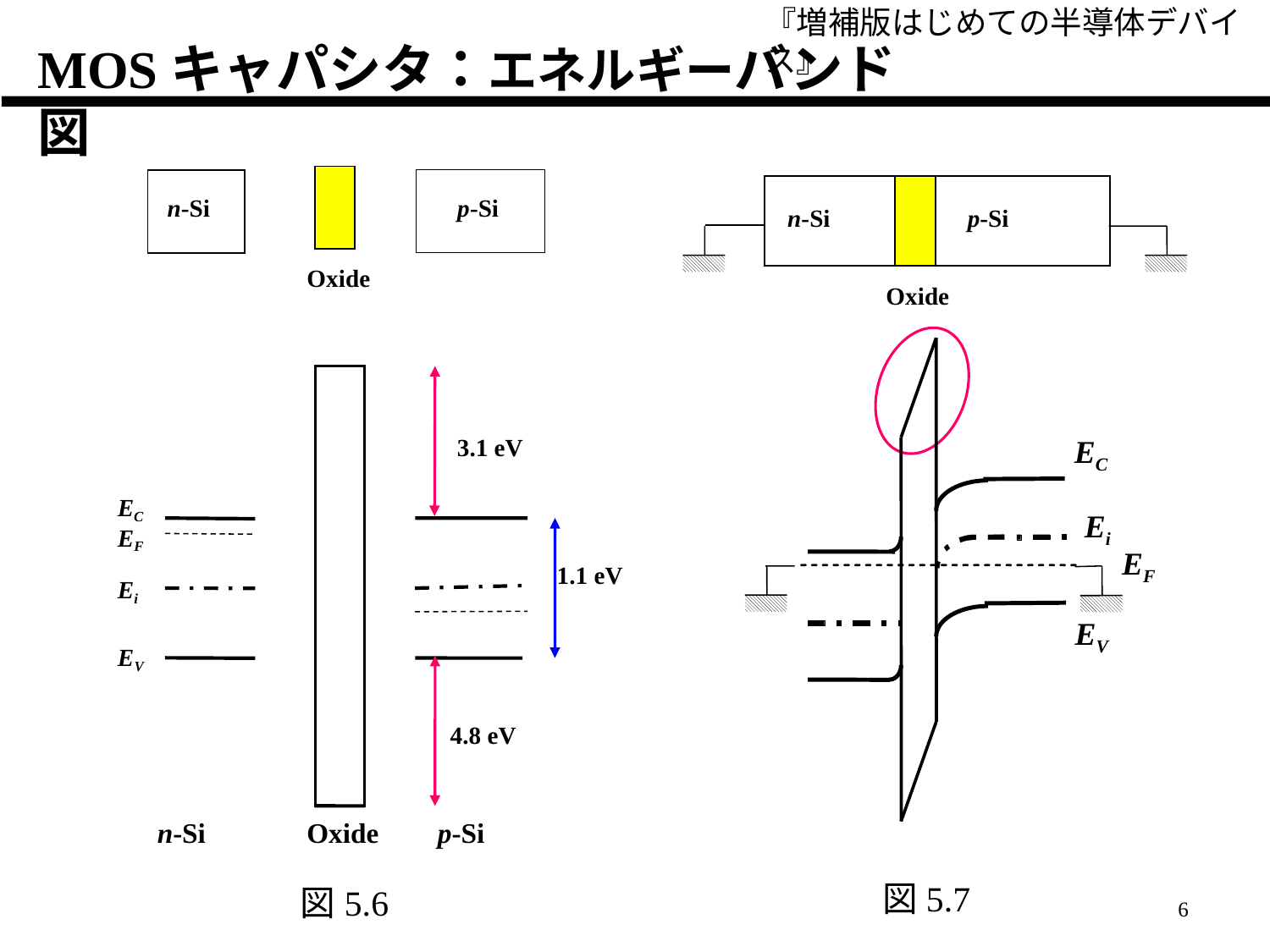

『増補版はじめての半導体デバイス』
MOSキャパシタ：エネルギーバンド図

p-Si
n-Si

Oxide
n-Si
p-Si
Oxide

EC

Ei

EF

EV

3.1 eV
EC
EF

1.1 eV
Ei

EV

4.8 eV

n-Si
Oxide
p-Si
図5.7
図5.6